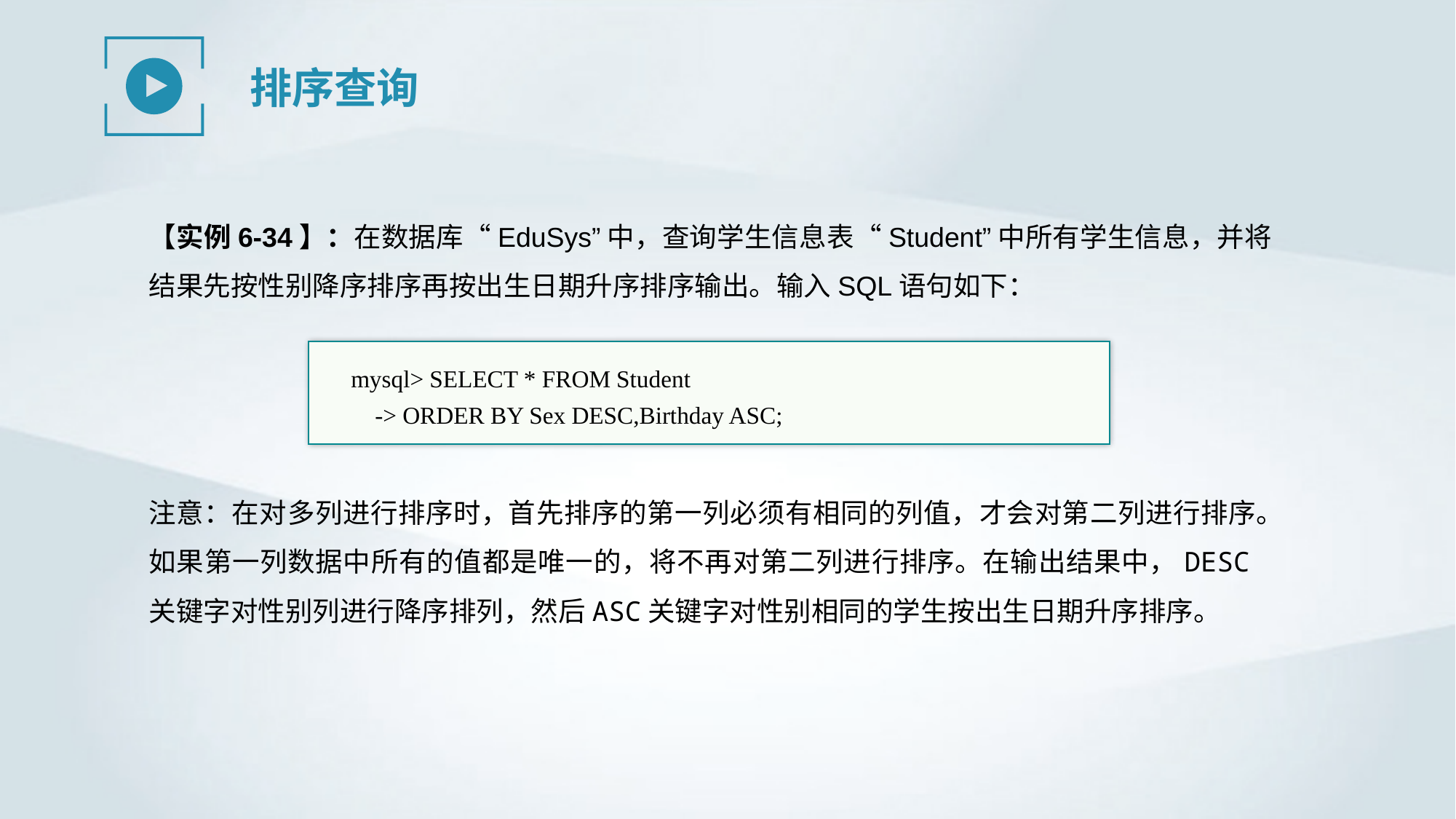

排序查询
【实例6-34】：在数据库“EduSys”中，查询学生信息表“Student”中所有学生信息，并将结果先按性别降序排序再按出生日期升序排序输出。输入SQL语句如下：
mysql> SELECT * FROM Student
    -> ORDER BY Sex DESC,Birthday ASC;
注意：在对多列进行排序时，首先排序的第一列必须有相同的列值，才会对第二列进行排序。如果第一列数据中所有的值都是唯一的，将不再对第二列进行排序。在输出结果中，DESC关键字对性别列进行降序排列，然后ASC关键字对性别相同的学生按出生日期升序排序。